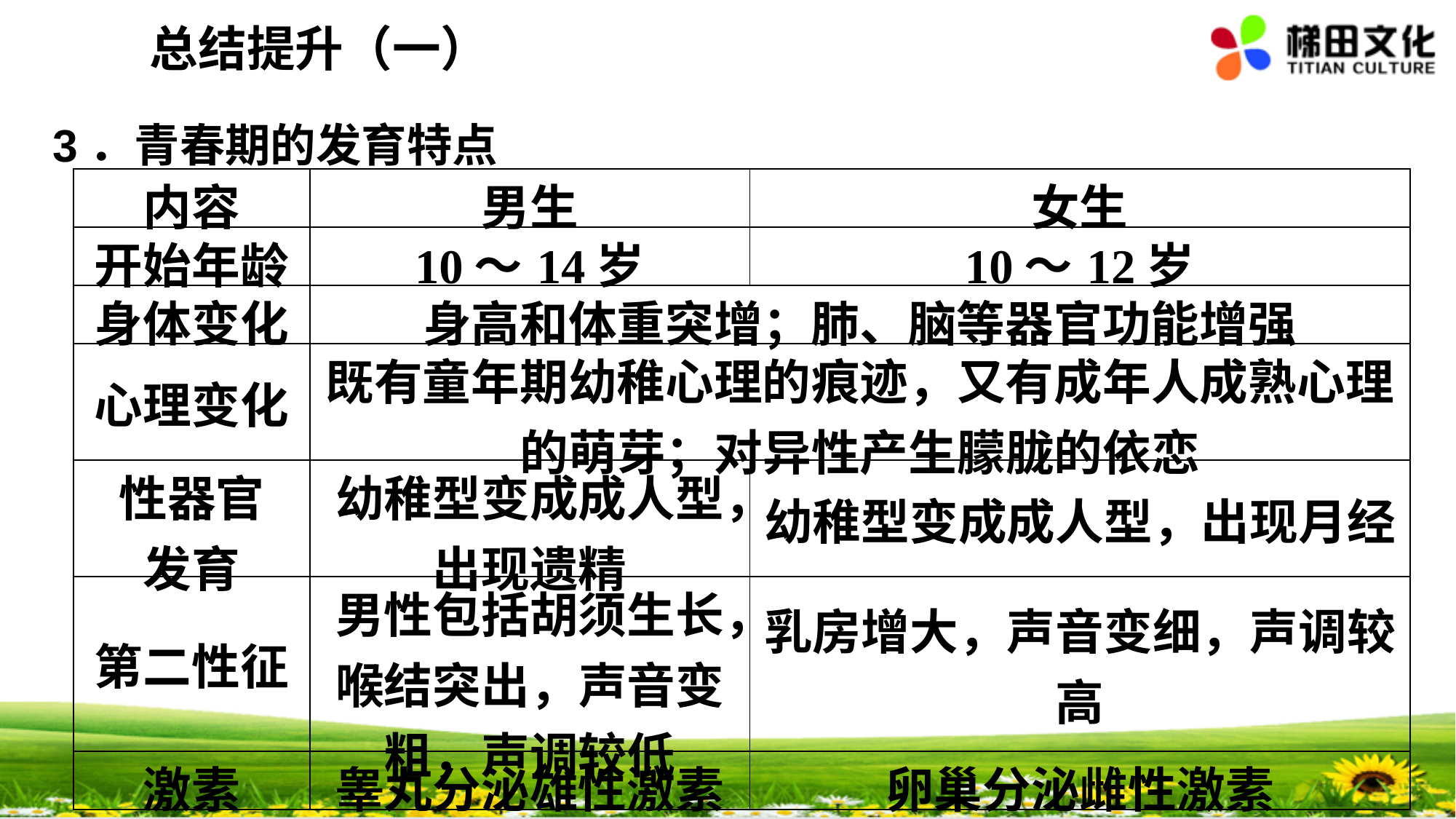

总结提升（一）
3．青春期的发育特点
| 内容 | 男生 | 女生 |
| --- | --- | --- |
| 开始年龄 | 10～14岁 | 10～12岁 |
| 身体变化 | 身高和体重突增；肺、脑等器官功能增强 |  |
| 心理变化 | 既有童年期幼稚心理的痕迹，又有成年人成熟心理的萌芽；对异性产生朦胧的依恋 |  |
| 性器官 发育 | 幼稚型变成成人型，出现遗精 | 幼稚型变成成人型，出现月经 |
| 第二性征 | 男性包括胡须生长，喉结突出，声音变粗，声调较低 | 乳房增大，声音变细，声调较高 |
| 激素 | 睾丸分泌雄性激素 | 卵巢分泌雌性激素 |